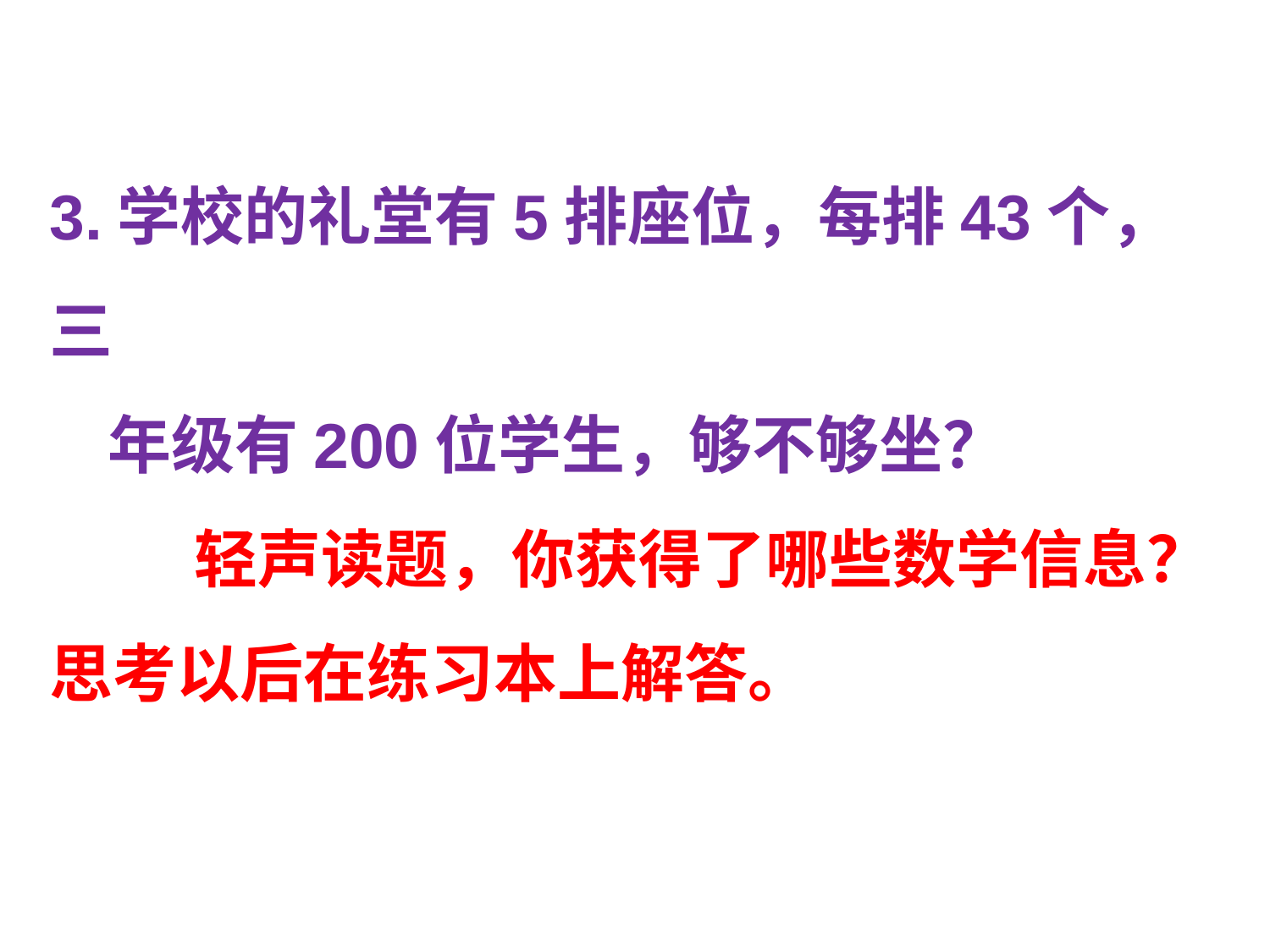

3.学校的礼堂有5排座位，每排43个，三
   年级有200位学生，够不够坐？
         轻声读题，你获得了哪些数学信息？思考以后在练习本上解答。